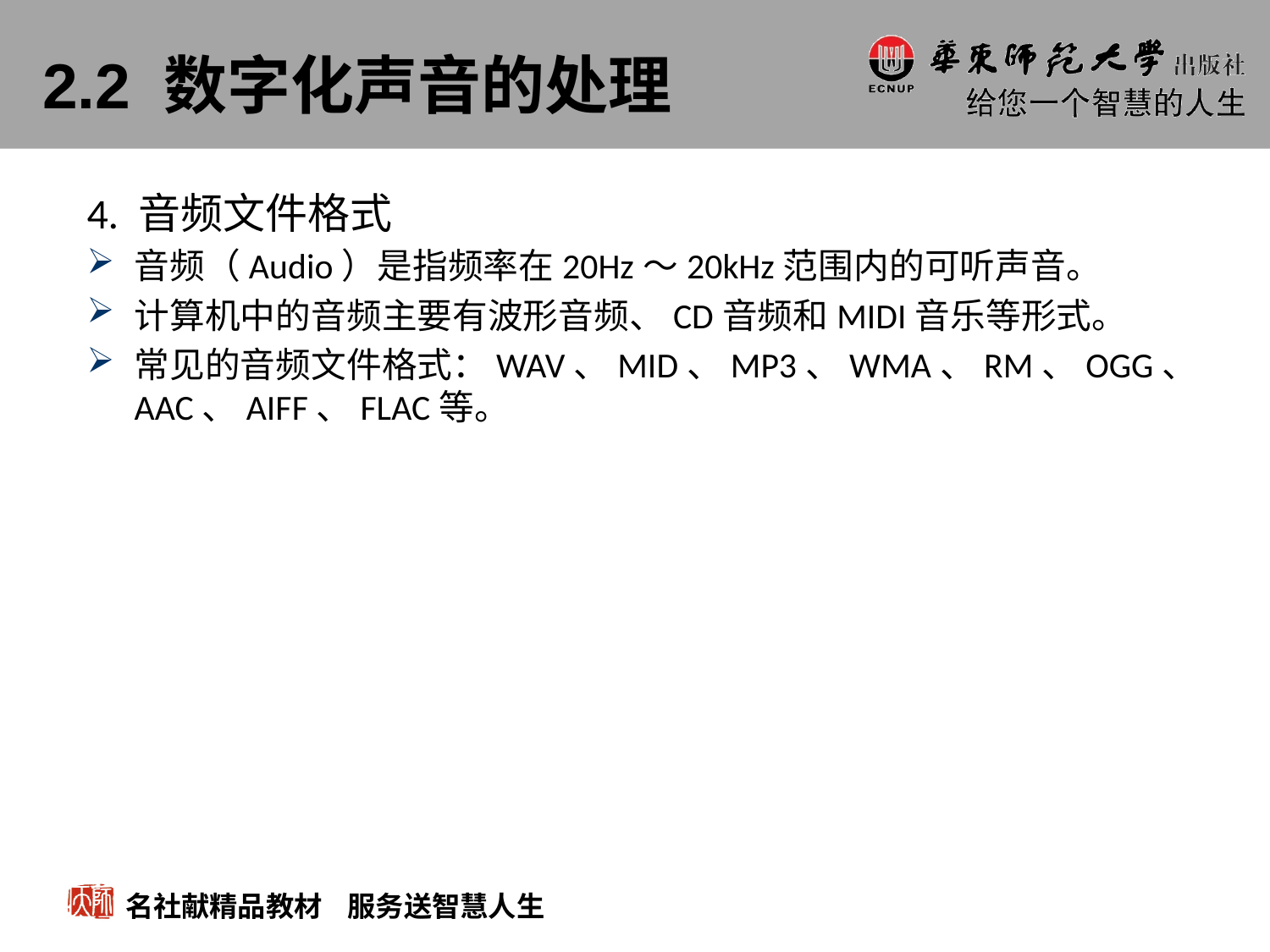

# 2.2 数字化声音的处理
4. 音频文件格式
音频（Audio）是指频率在20Hz～20kHz范围内的可听声音。
计算机中的音频主要有波形音频、CD音频和MIDI音乐等形式。
常见的音频文件格式：WAV、MID、MP3、WMA、RM、OGG、AAC、AIFF、FLAC等。